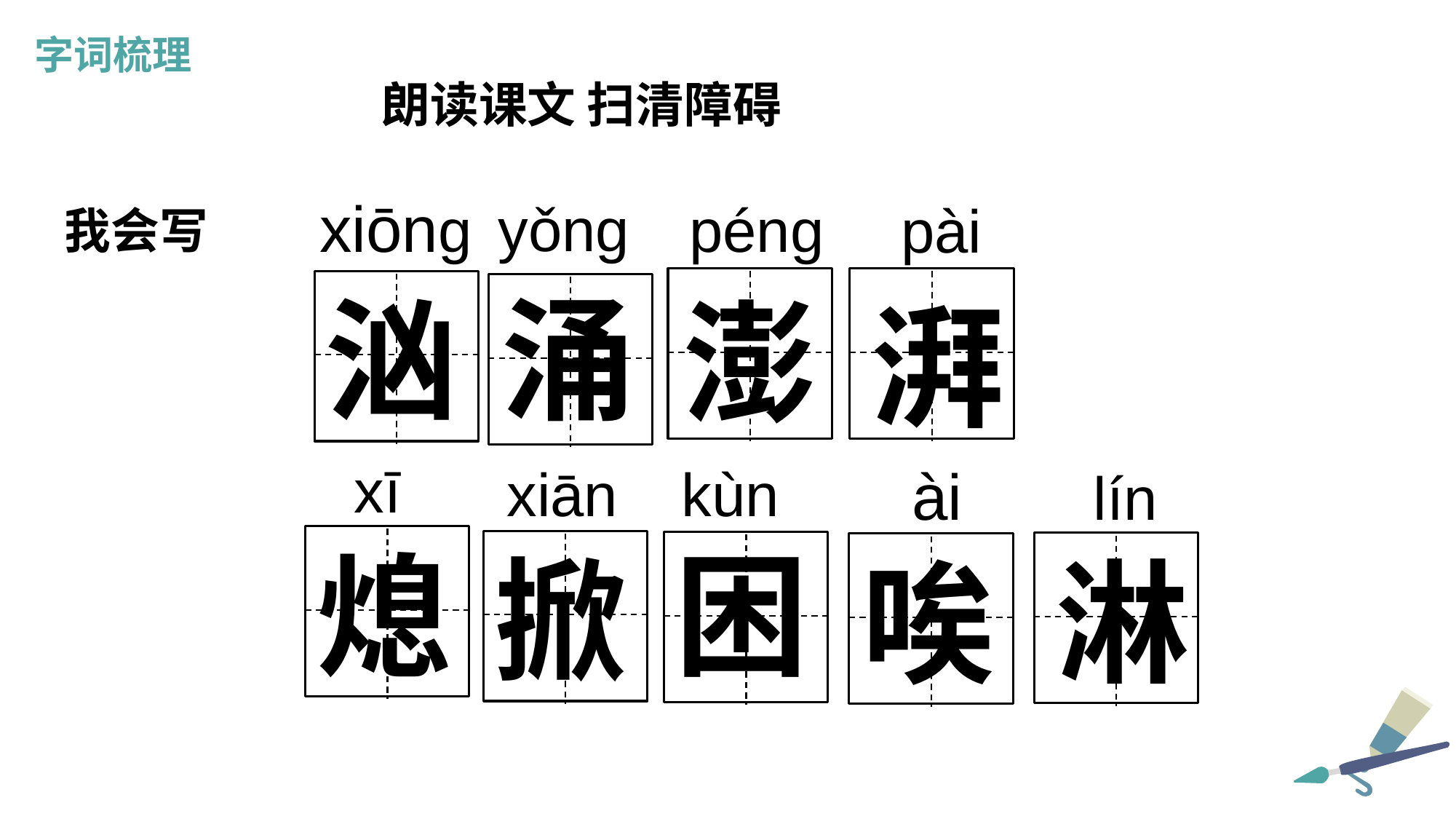

字词梳理
朗读课文 扫清障碍
xiōnɡ
yǒnɡ
pénɡ
pài
我会写

涌

汹
澎

湃
xī
xiān
kùn
ài
lín

困
熄
掀

淋

唉